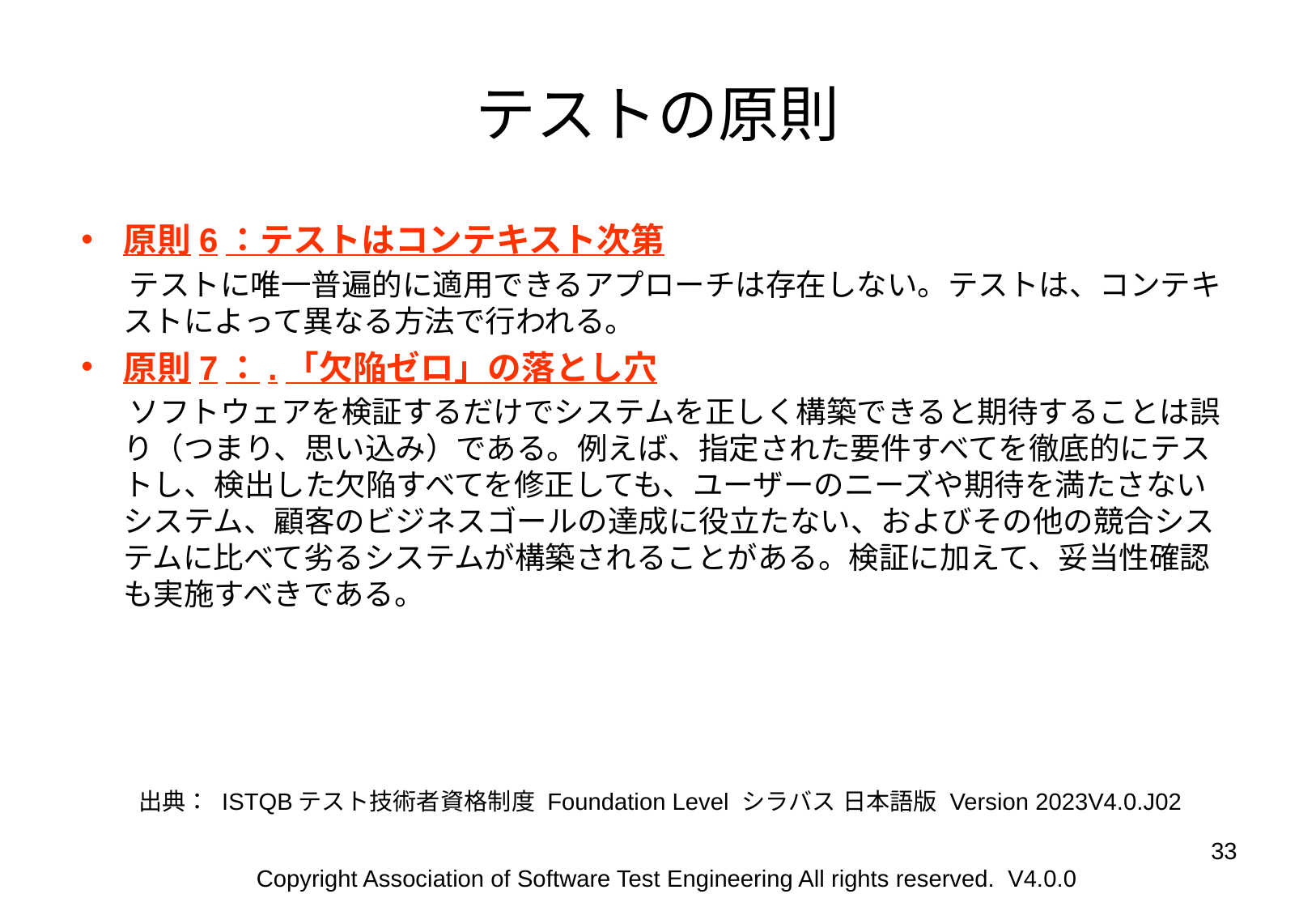

# テストの原則
原則6：テストはコンテキスト次第
      テストに唯一普遍的に適用できるアプローチは存在しない。テストは、コンテキストによって異なる方法で行われる。
原則7：.「欠陥ゼロ」の落とし穴
      ソフトウェアを検証するだけでシステムを正しく構築できると期待することは誤り（つまり、思い込み）である。例えば、指定された要件すべてを徹底的にテストし、検出した欠陥すべてを修正しても、ユーザーのニーズや期待を満たさないシステム、顧客のビジネスゴールの達成に役立たない、およびその他の競合システムに比べて劣るシステムが構築されることがある。検証に加えて、妥当性確認も実施すべきである。
出典： ISTQBテスト技術者資格制度 Foundation Level シラバス 日本語版 Version 2023V4.0.J02
33
Copyright Association of Software Test Engineering All rights reserved.  V4.0.0